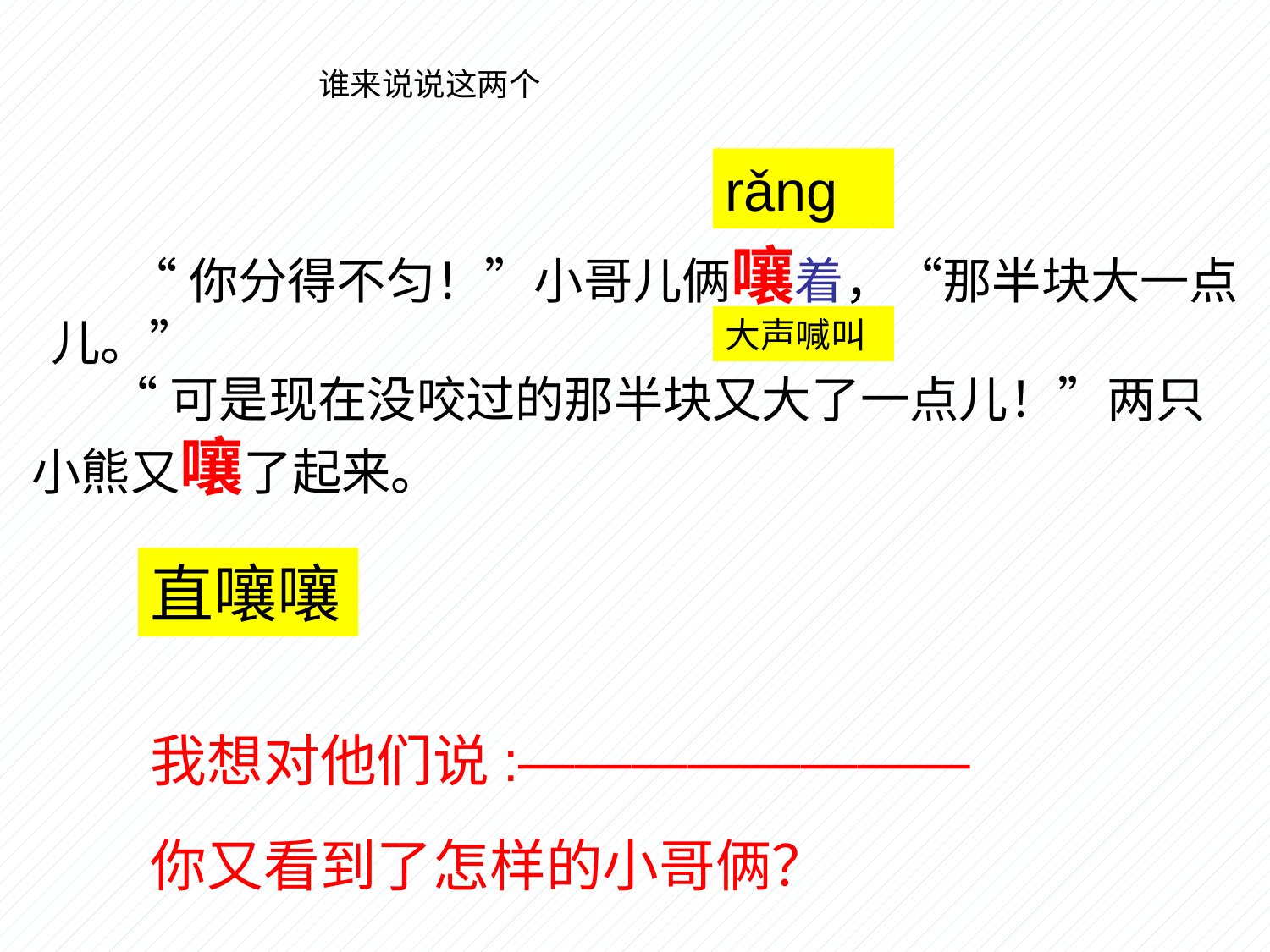

谁来说说这两个
rǎng
       “你分得不匀！”小哥儿俩嚷着，“那半块大一点儿。”
大声喊叫
       “可是现在没咬过的那半块又大了一点儿！”两只小熊又嚷了起来。
直嚷嚷
我想对他们说:————————
你又看到了怎样的小哥俩？